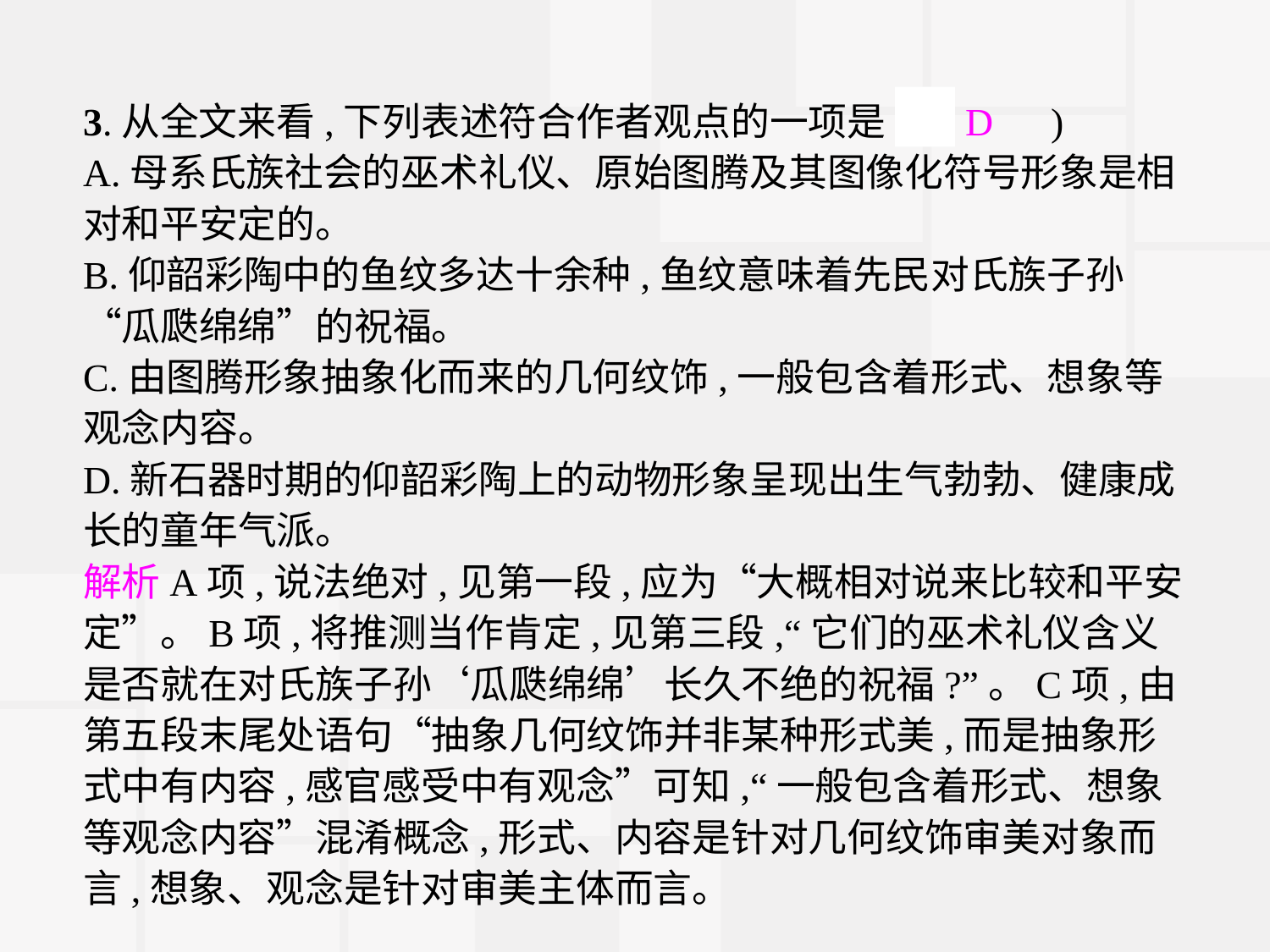

3.从全文来看,下列表述符合作者观点的一项是(　D　)
A.母系氏族社会的巫术礼仪、原始图腾及其图像化符号形象是相对和平安定的。
B.仰韶彩陶中的鱼纹多达十余种,鱼纹意味着先民对氏族子孙“瓜瓞绵绵”的祝福。
C.由图腾形象抽象化而来的几何纹饰,一般包含着形式、想象等观念内容。
D.新石器时期的仰韶彩陶上的动物形象呈现出生气勃勃、健康成长的童年气派。
解析A项,说法绝对,见第一段,应为“大概相对说来比较和平安定”。B项,将推测当作肯定,见第三段,“它们的巫术礼仪含义是否就在对氏族子孙‘瓜瓞绵绵’长久不绝的祝福?”。C项,由第五段末尾处语句“抽象几何纹饰并非某种形式美,而是抽象形式中有内容,感官感受中有观念”可知,“一般包含着形式、想象等观念内容”混淆概念,形式、内容是针对几何纹饰审美对象而言,想象、观念是针对审美主体而言。